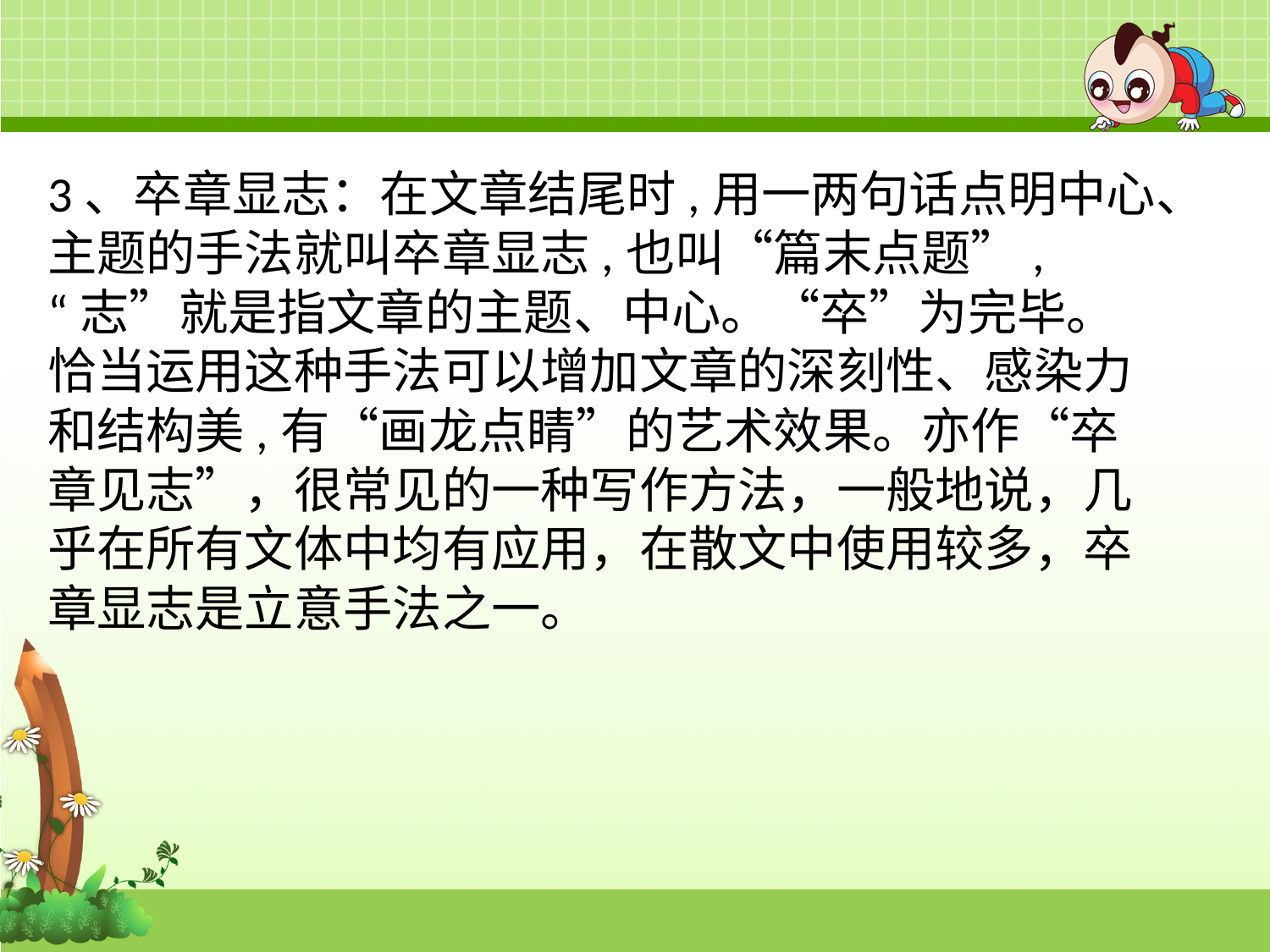

3、卒章显志：在文章结尾时,用一两句话点明中心、主题的手法就叫卒章显志,也叫“篇末点题”,“志”就是指文章的主题、中心。“卒”为完毕。恰当运用这种手法可以增加文章的深刻性、感染力和结构美,有“画龙点睛”的艺术效果。亦作“卒章见志”，很常见的一种写作方法，一般地说，几乎在所有文体中均有应用，在散文中使用较多，卒章显志是立意手法之一。